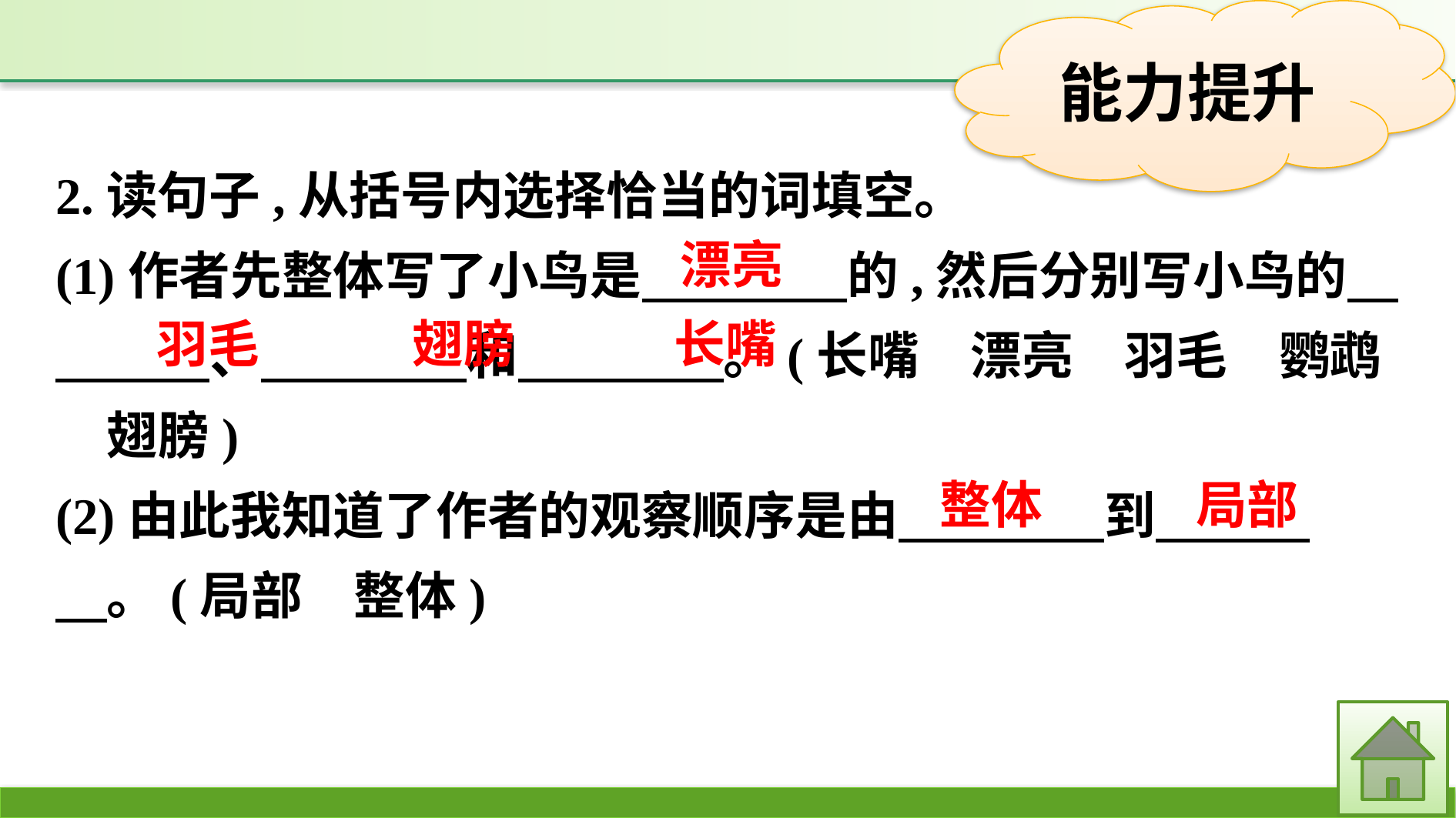

2.读句子,从括号内选择恰当的词填空。
(1)作者先整体写了小鸟是　　　　的,然后分别写小鸟的　　　　、　　　　和　　　　。(长嘴　漂亮　羽毛　鹦鹉　翅膀)
(2)由此我知道了作者的观察顺序是由　　　　到　　　　。(局部　整体)
漂亮
长嘴
羽毛
翅膀
整体
局部